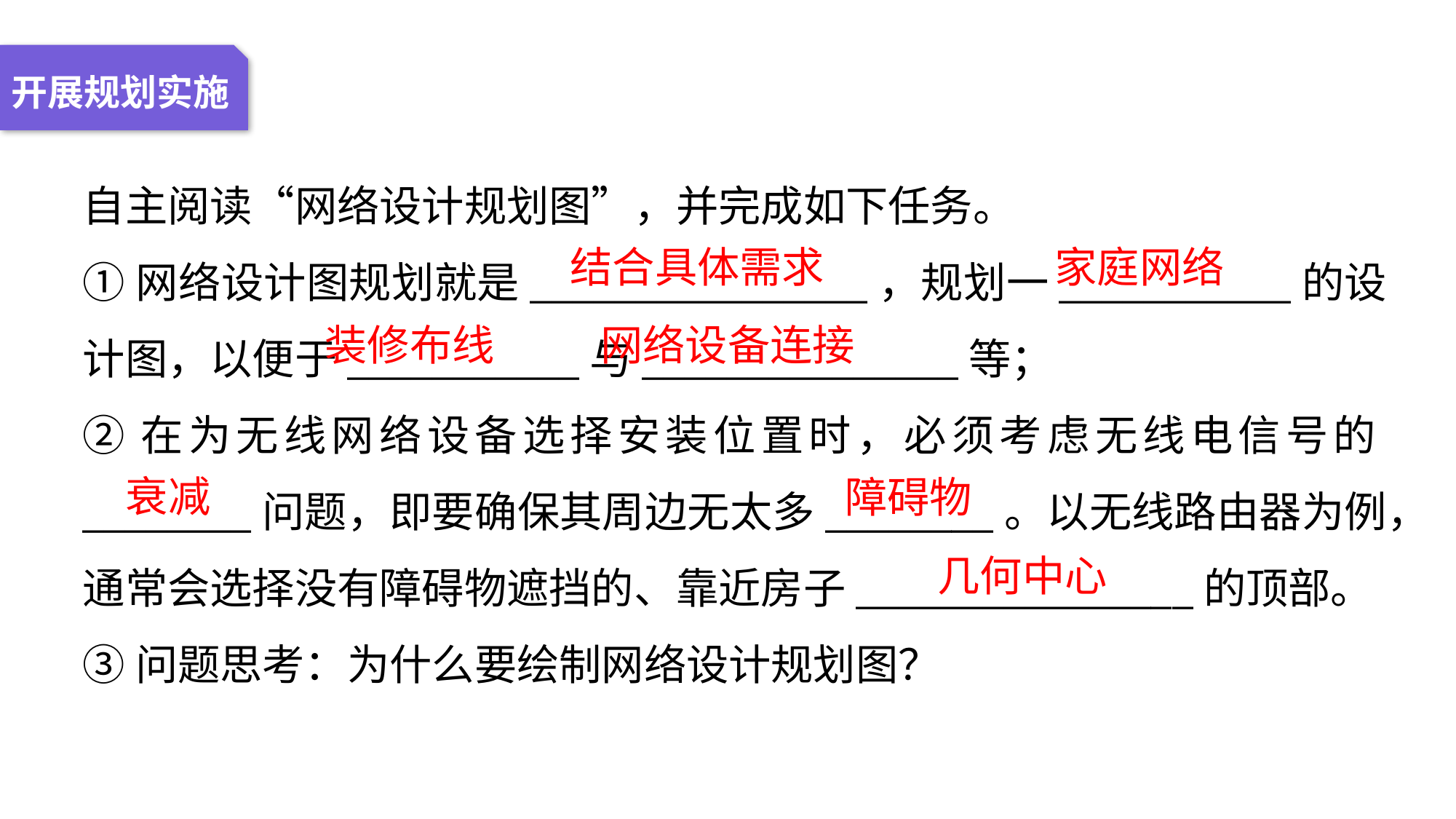

04 名词解释
01 准备过程
02 整体结构
03 重点说明
开展规划实施
自主阅读“网络设计规划图”，并完成如下任务。
①网络设计图规划就是________________，规划一___________的设计图，以便于___________与_______________等；
②在为无线网络设备选择安装位置时，必须考虑无线电信号的________问题，即要确保其周边无太多________。以无线路由器为例，通常会选择没有障碍物遮挡的、靠近房子________________的顶部。
③问题思考：为什么要绘制网络设计规划图？
结合具体需求
家庭网络
装修布线
网络设备连接
衰减
障碍物
几何中心